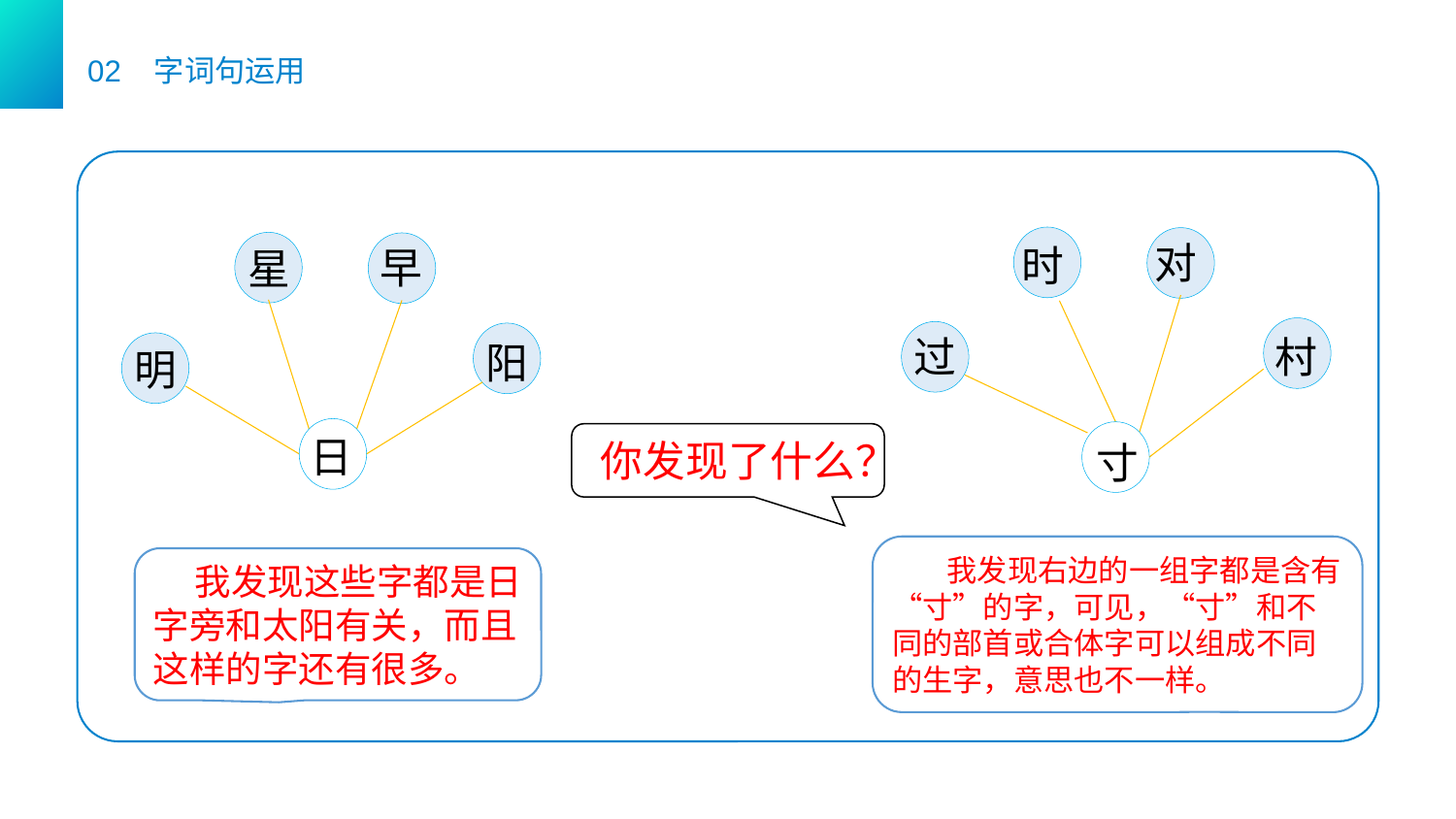

02   字词句运用

对

时
早
星

过
村
阳

明

你发现了什么？
日
寸
       我发现右边的一组字都是含有“寸”的字，可见，“寸”和不同的部首或合体字可以组成不同的生字，意思也不一样。
    我发现这些字都是日字旁和太阳有关，而且这样的字还有很多。